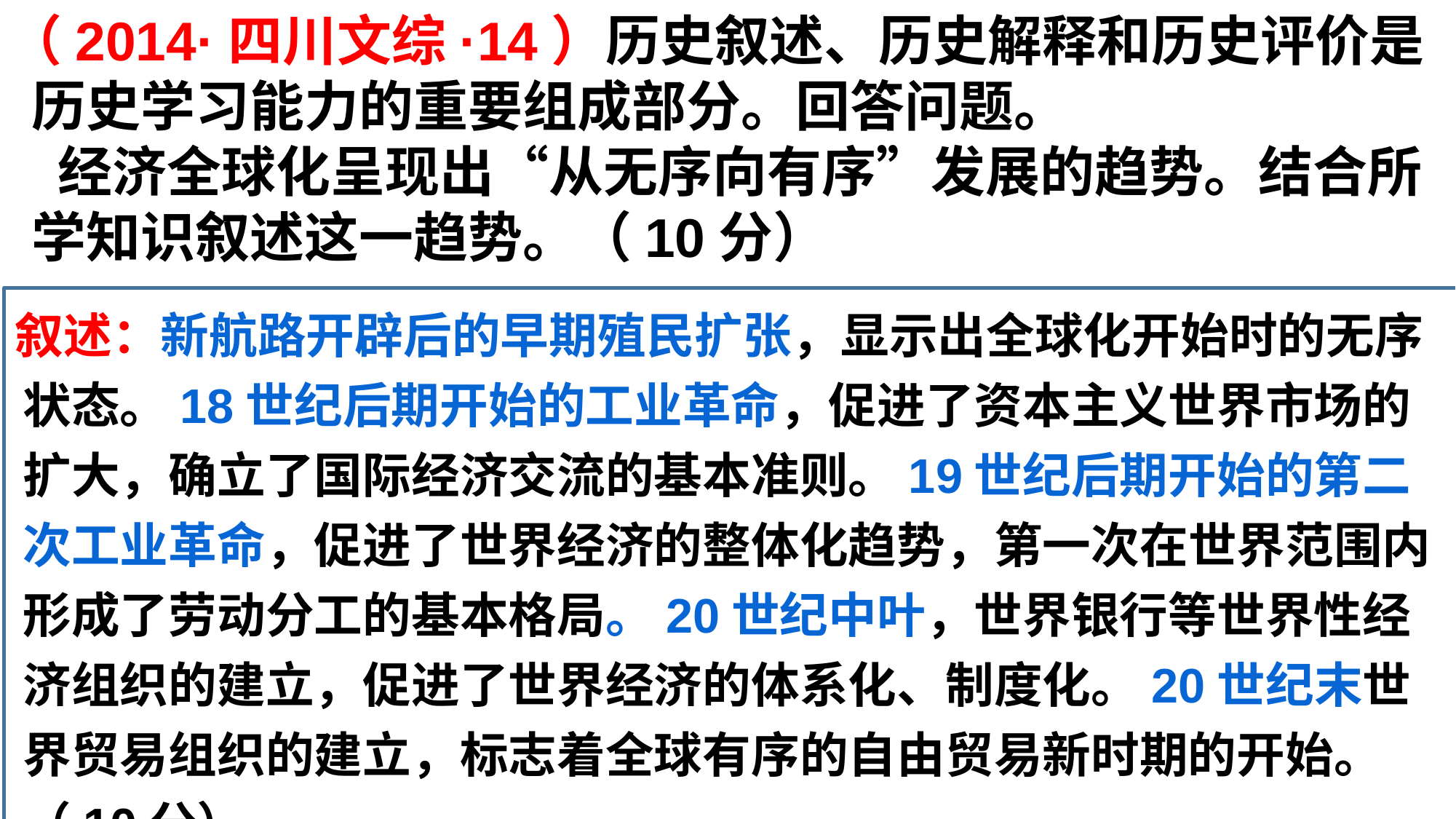

（2014·四川文综·14）历史叙述、历史解释和历史评价是历史学习能力的重要组成部分。回答问题。
   经济全球化呈现出“从无序向有序”发展的趋势。结合所学知识叙述这一趋势。（10分）
叙述：新航路开辟后的早期殖民扩张，显示出全球化开始时的无序状态。18世纪后期开始的工业革命，促进了资本主义世界市场的扩大，确立了国际经济交流的基本准则。19世纪后期开始的第二次工业革命，促进了世界经济的整体化趋势，第一次在世界范围内形成了劳动分工的基本格局。20世纪中叶，世界银行等世界性经济组织的建立，促进了世界经济的体系化、制度化。20世纪末世界贸易组织的建立，标志着全球有序的自由贸易新时期的开始。（10分）